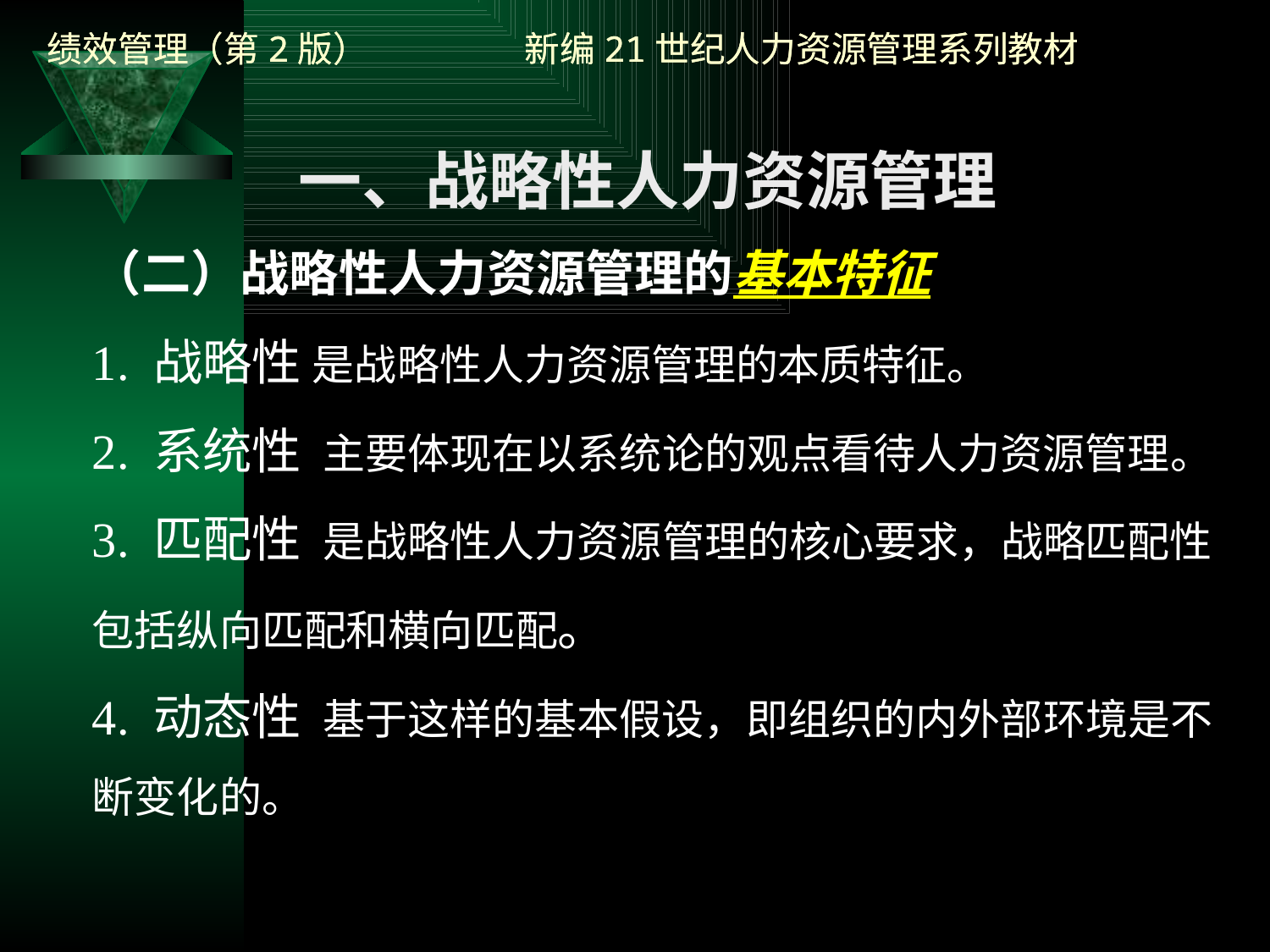

一、战略性人力资源管理
（二）战略性人力资源管理的基本特征
1. 战略性 是战略性人力资源管理的本质特征。
2. 系统性  主要体现在以系统论的观点看待人力资源管理。
3. 匹配性  是战略性人力资源管理的核心要求，战略匹配性包括纵向匹配和横向匹配。
4. 动态性  基于这样的基本假设，即组织的内外部环境是不断变化的。